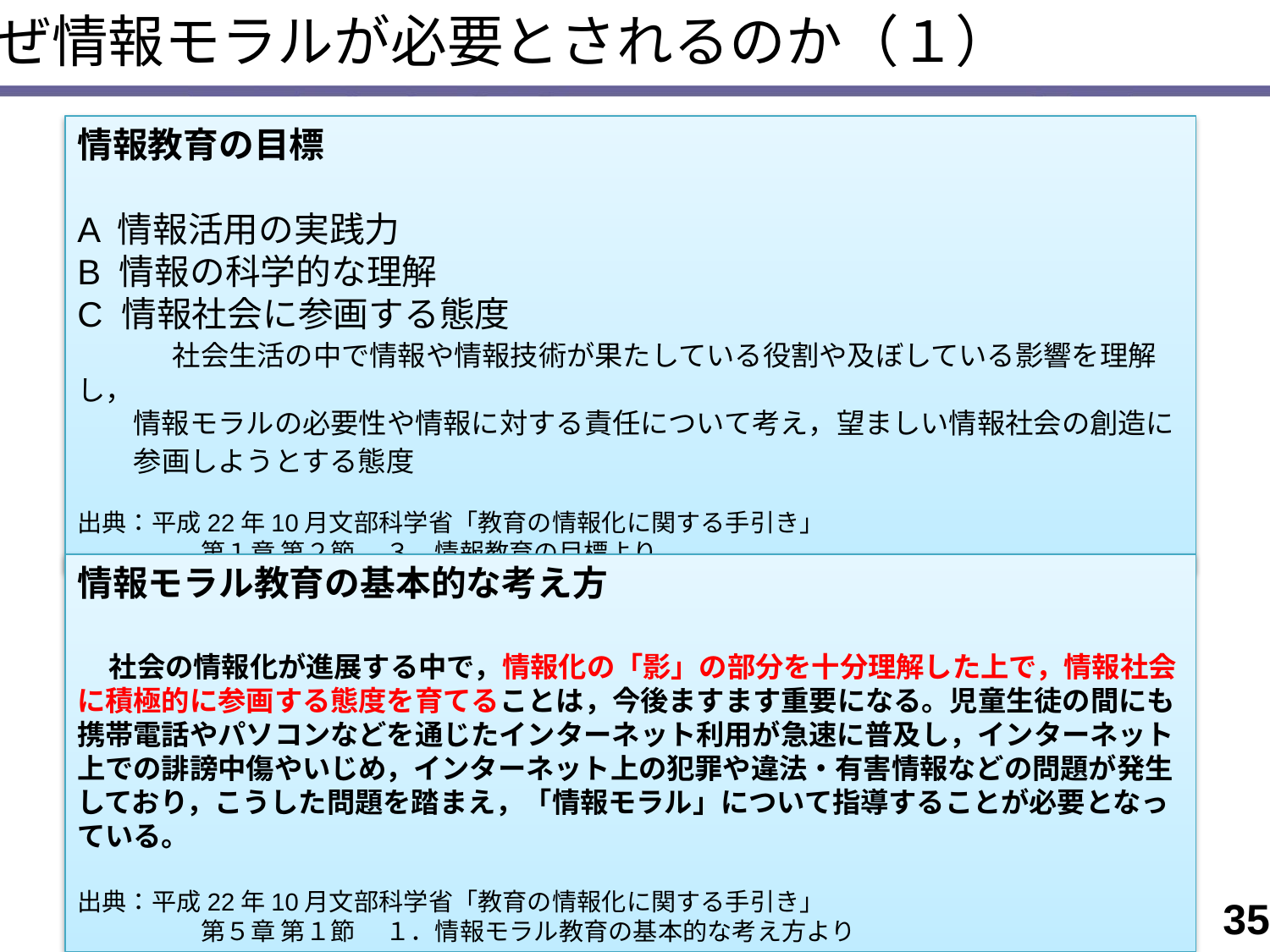

なぜ情報モラルが必要とされるのか（１）
情報教育の目標

A 情報活用の実践力
B 情報の科学的な理解
C 情報社会に参画する態度
　　　社会生活の中で情報や情報技術が果たしている役割や及ぼしている影響を理解し，
　　情報モラルの必要性や情報に対する責任について考え，望ましい情報社会の創造に
　　参画しようとする態度

出典：平成22年10月文部科学省「教育の情報化に関する手引き」
　　　　　第１章 第２節　 ３．情報教育の目標より
情報モラル教育の基本的な考え方

　社会の情報化が進展する中で，情報化の「影」の部分を十分理解した上で，情報社会に積極的に参画する態度を育てることは，今後ますます重要になる。児童生徒の間にも携帯電話やパソコンなどを通じたインターネット利用が急速に普及し，インターネット上での誹謗中傷やいじめ，インターネット上の犯罪や違法・有害情報などの問題が発生しており，こうした問題を踏まえ，「情報モラル」について指導することが必要となっている。

出典：平成22年10月文部科学省「教育の情報化に関する手引き」
　　　　　第５章 第１節　 １．情報モラル教育の基本的な考え方より
35